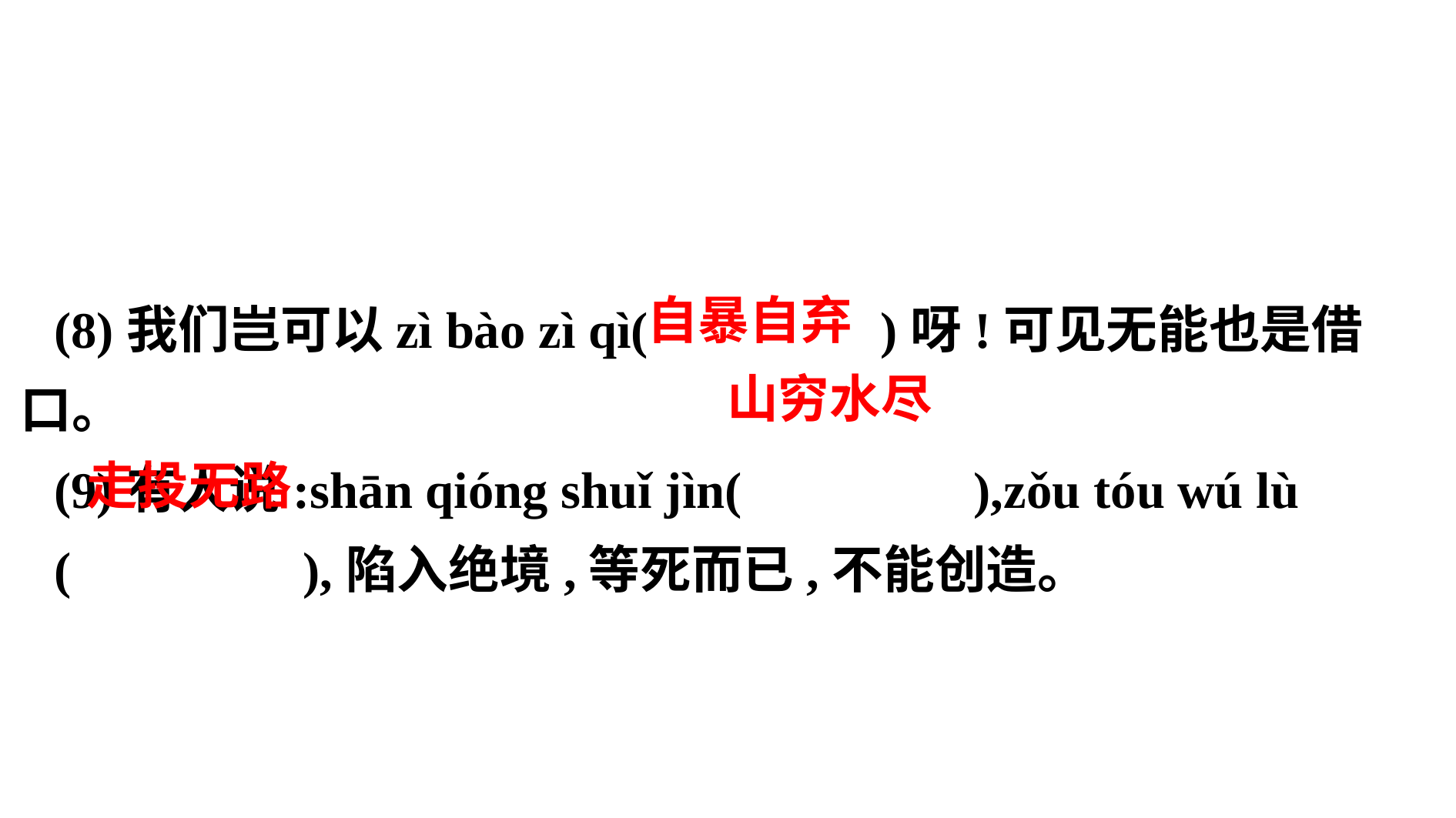

(8)我们岂可以zì bào zì qì(                  )呀!可见无能也是借口。
(9)有人说:shān qióng shuǐ jìn(                  ),zǒu tóu wú lù
(                  ),陷入绝境,等死而已,不能创造。
 自暴自弃
 山穷水尽
 走投无路